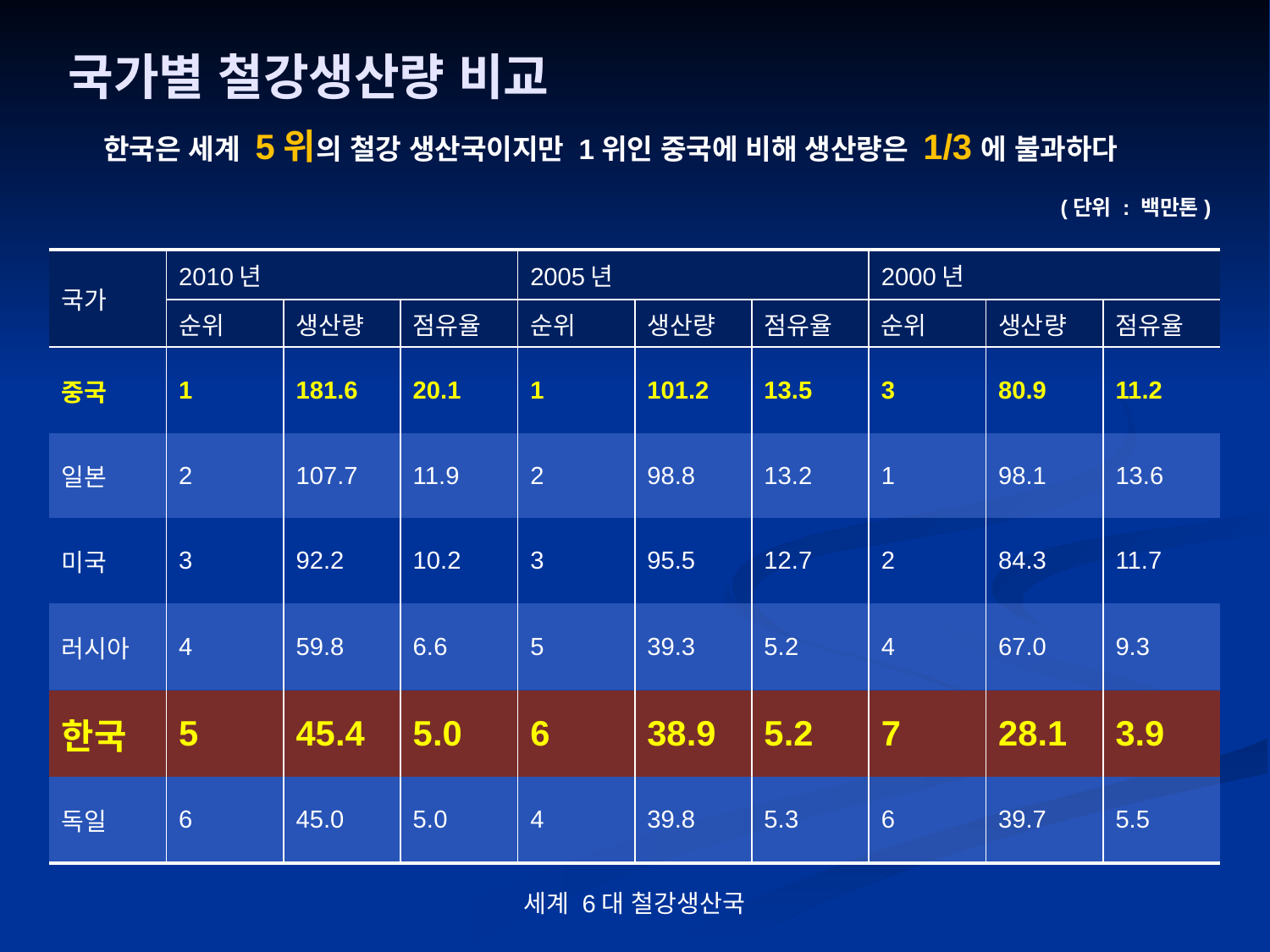

# 국가별 철강생산량 비교
한국은 세계 5위의 철강 생산국이지만 1위인 중국에 비해 생산량은 1/3에 불과하다
(단위 : 백만톤)
| 국가 | 2010년 |  |  | 2005년 |  |  | 2000년 |  |  |
| --- | --- | --- | --- | --- | --- | --- | --- | --- | --- |
|  | 순위 | 생산량 | 점유율 | 순위 | 생산량 | 점유율 | 순위 | 생산량 | 점유율 |
| 중국 | 1 | 181.6 | 20.1 | 1 | 101.2 | 13.5 | 3 | 80.9 | 11.2 |
| 일본 | 2 | 107.7 | 11.9 | 2 | 98.8 | 13.2 | 1 | 98.1 | 13.6 |
| 미국 | 3 | 92.2 | 10.2 | 3 | 95.5 | 12.7 | 2 | 84.3 | 11.7 |
| 러시아 | 4 | 59.8 | 6.6 | 5 | 39.3 | 5.2 | 4 | 67.0 | 9.3 |
| 한국 | 5 | 45.4 | 5.0 | 6 | 38.9 | 5.2 | 7 | 28.1 | 3.9 |
| 독일 | 6 | 45.0 | 5.0 | 4 | 39.8 | 5.3 | 6 | 39.7 | 5.5 |
세계 6대 철강생산국